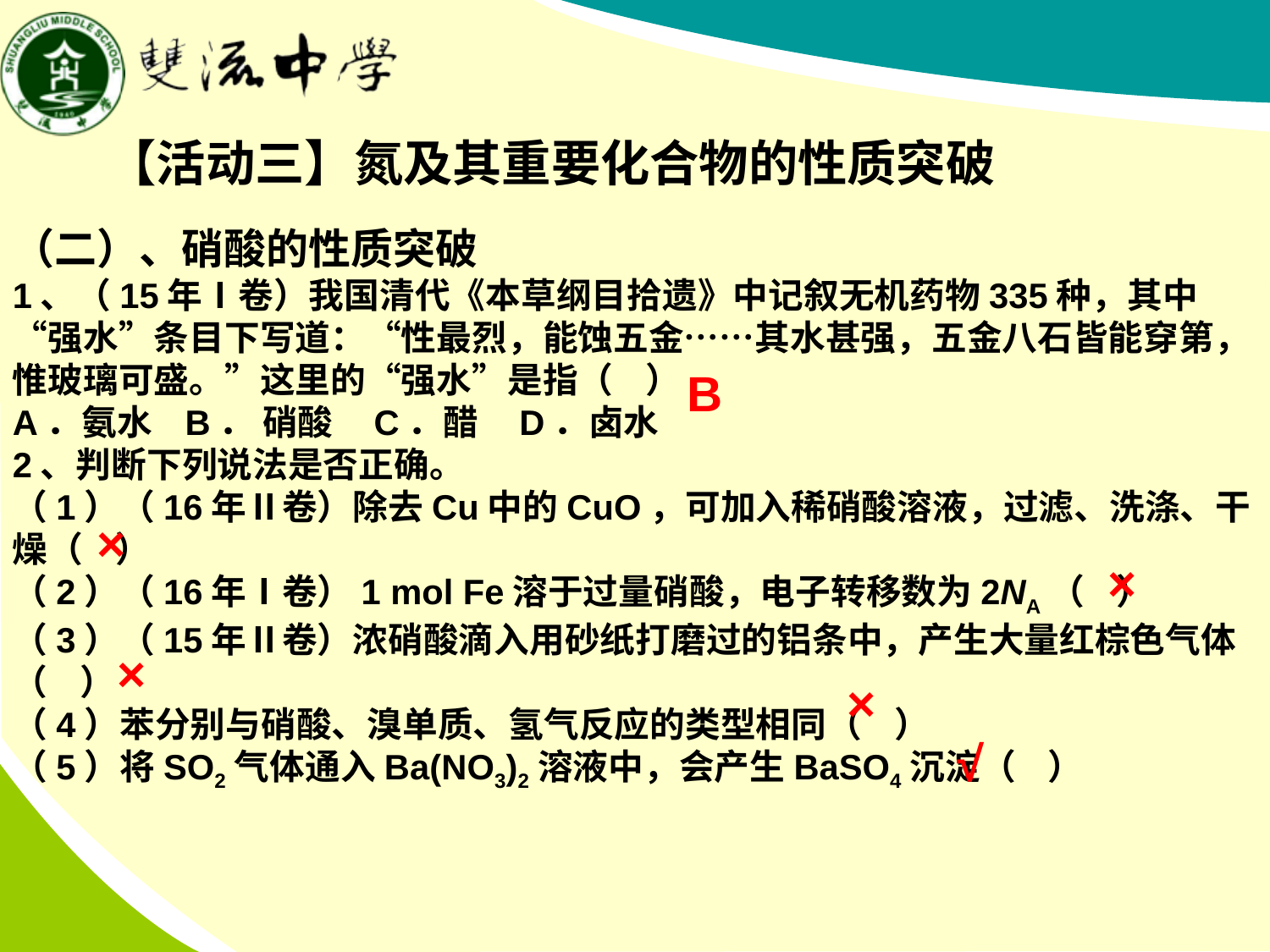

【活动三】氮及其重要化合物的性质突破
（二）、硝酸的性质突破
1、（15年Ⅰ卷）我国清代《本草纲目拾遗》中记叙无机药物335种，其中“强水”条目下写道：“性最烈，能蚀五金……其水甚强，五金八石皆能穿第，惟玻璃可盛。”这里的“强水”是指（    ）
A．氨水   B． 硝酸    C．醋    D．卤水
2、判断下列说法是否正确。
（1）（16年Ⅱ卷）除去Cu中的CuO，可加入稀硝酸溶液，过滤、洗涤、干燥（    ）
（2）（16年Ⅰ卷）1 mol Fe溶于过量硝酸，电子转移数为2NA（    ）
（3）（15年Ⅱ卷）浓硝酸滴入用砂纸打磨过的铝条中，产生大量红棕色气体（    ）
（4）苯分别与硝酸、溴单质、氢气反应的类型相同（    ）
（5）将SO2气体通入Ba(NO3)2溶液中，会产生BaSO4沉淀（    ）
B
×
×
×
×
√